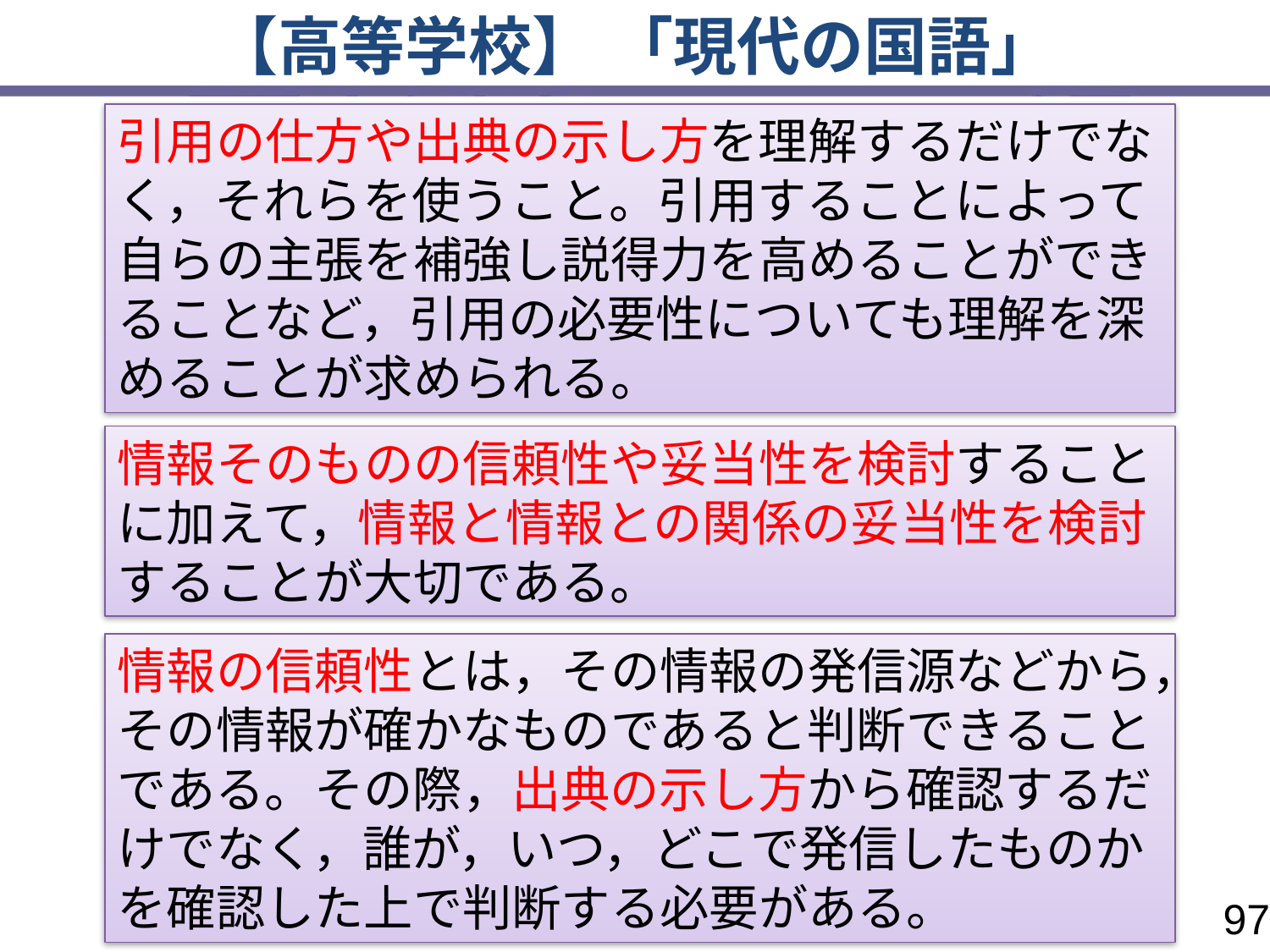

【高等学校】 「現代の国語」
引用の仕方や出典の示し方を理解するだけでなく，それらを使うこと。引用することによって自らの主張を補強し説得力を高めることができることなど，引用の必要性についても理解を深めることが求められる。
情報そのものの信頼性や妥当性を検討することに加えて，情報と情報との関係の妥当性を検討することが大切である。
情報の信頼性とは，その情報の発信源などから，その情報が確かなものであると判断できることである。その際，出典の示し方から確認するだけでなく，誰が，いつ，どこで発信したものかを確認した上で判断する必要がある。
97